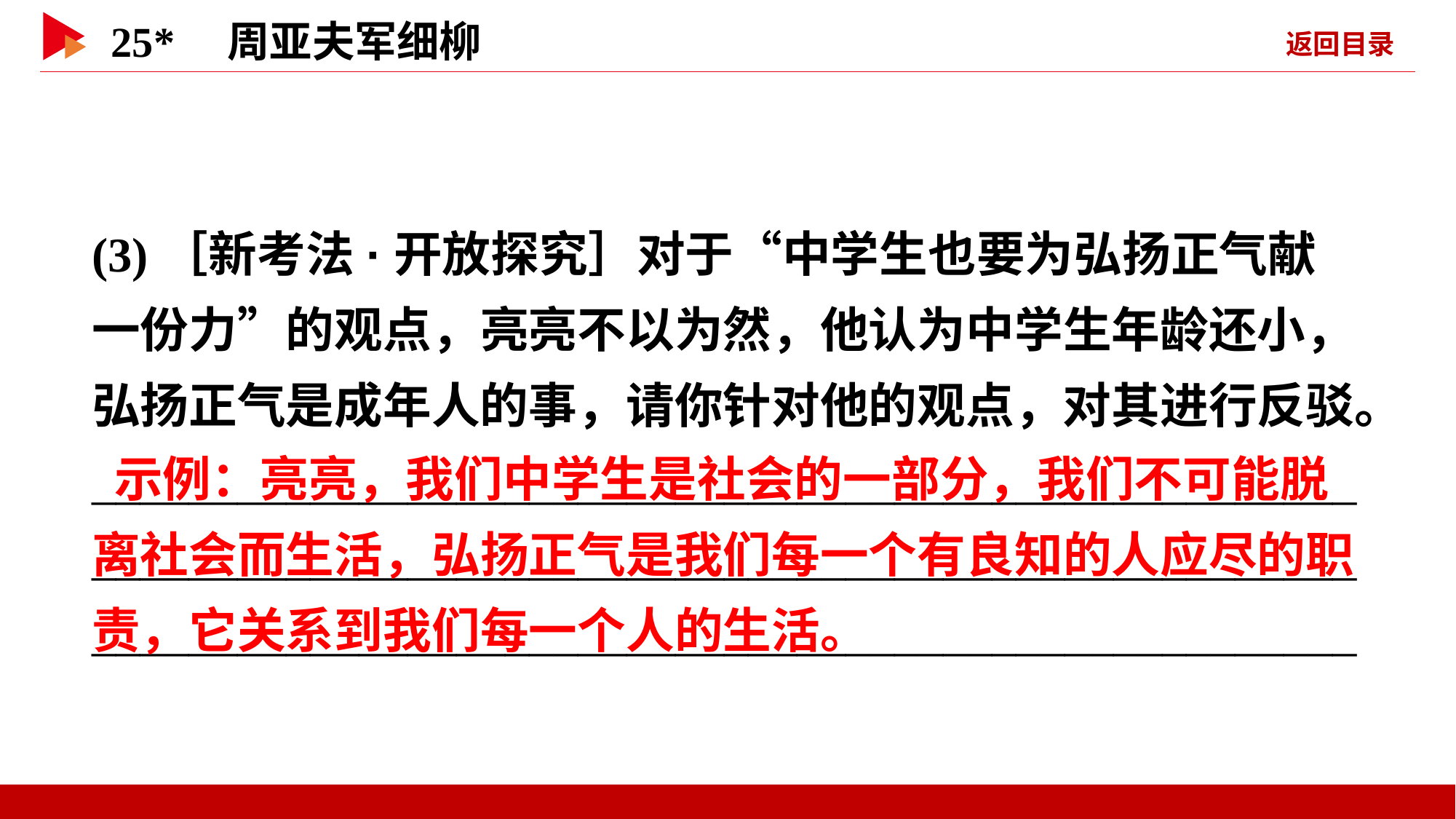

(3)［新考法·开放探究］对于“中学生也要为弘扬正气献一份力”的观点，亮亮不以为然，他认为中学生年龄还小，弘扬正气是成年人的事，请你针对他的观点，对其进行反驳。
____________________________________________________________________________________________________________________________________________________________
 示例：亮亮，我们中学生是社会的一部分，我们不可能脱离社会而生活，弘扬正气是我们每一个有良知的人应尽的职责，它关系到我们每一个人的生活。